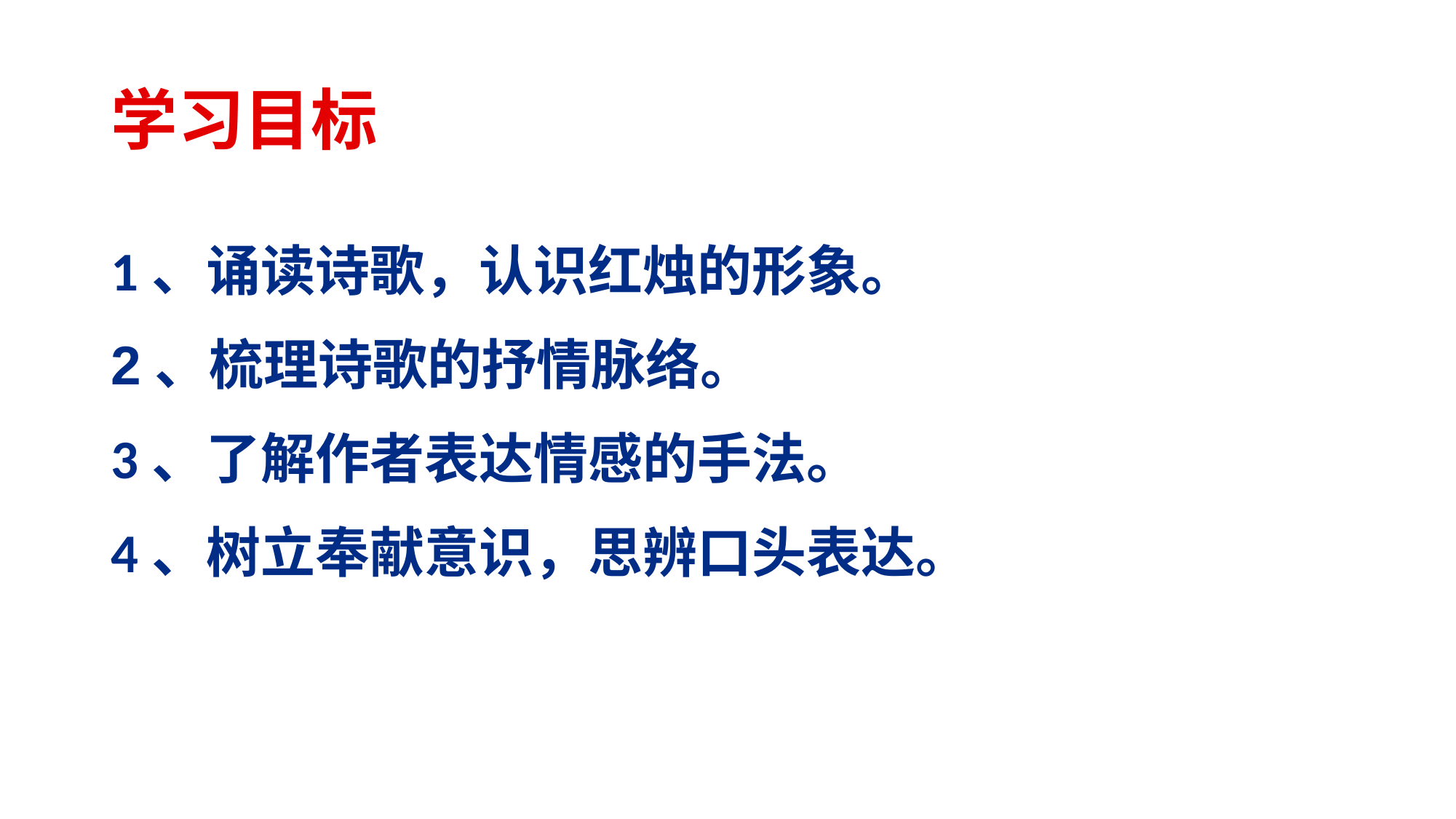

# 学习目标
1、诵读诗歌，认识红烛的形象。
2、梳理诗歌的抒情脉络。
3、了解作者表达情感的手法。
4、树立奉献意识，思辨口头表达。